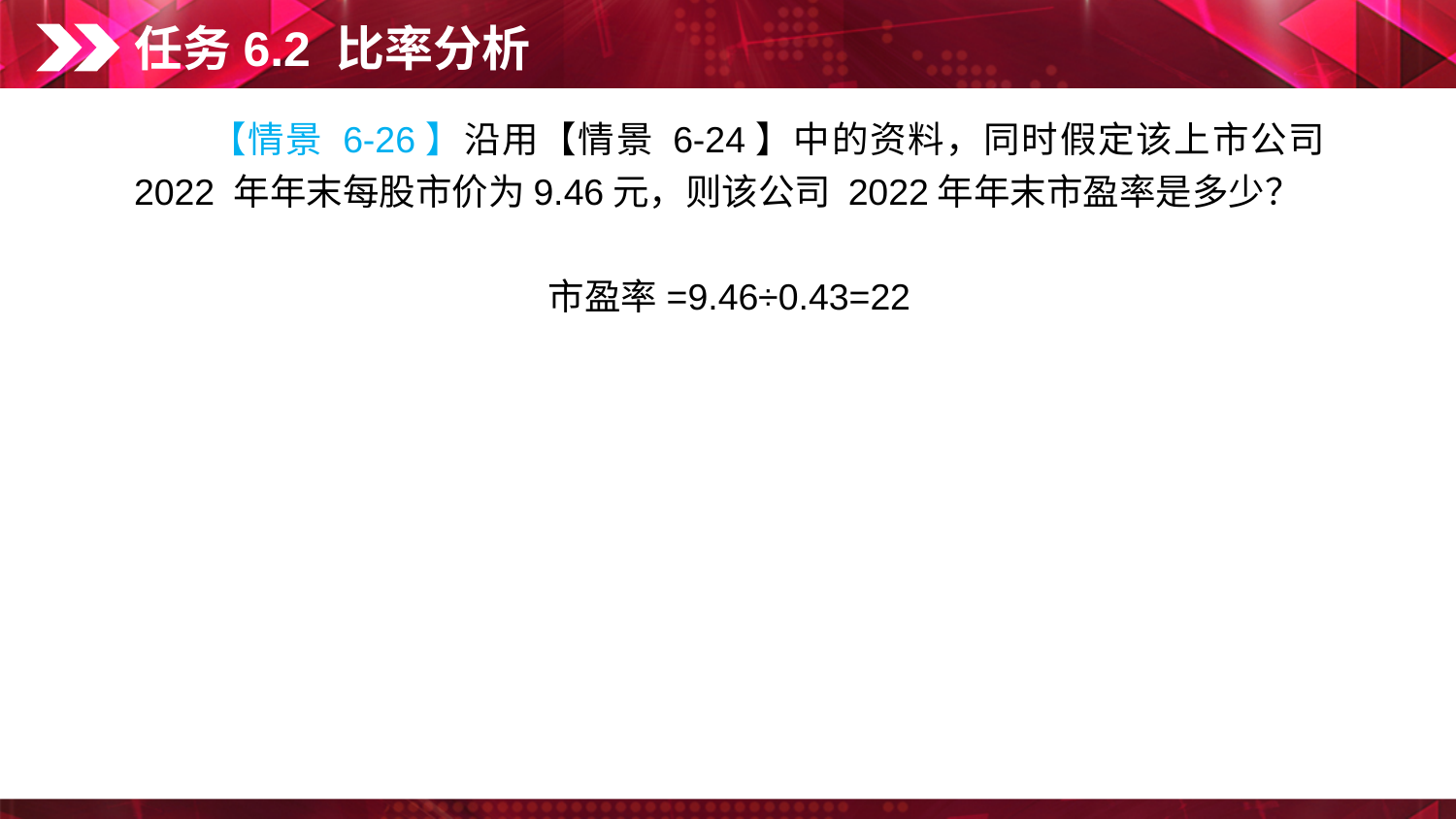

任务6.2 比率分析

　　【情景 6-26】沿用【情景 6-24】中的资料，同时假定该上市公司 2022 年年末每股市价为9.46元，则该公司 2022年年末市盈率是多少？

市盈率=9.46÷0.43=22